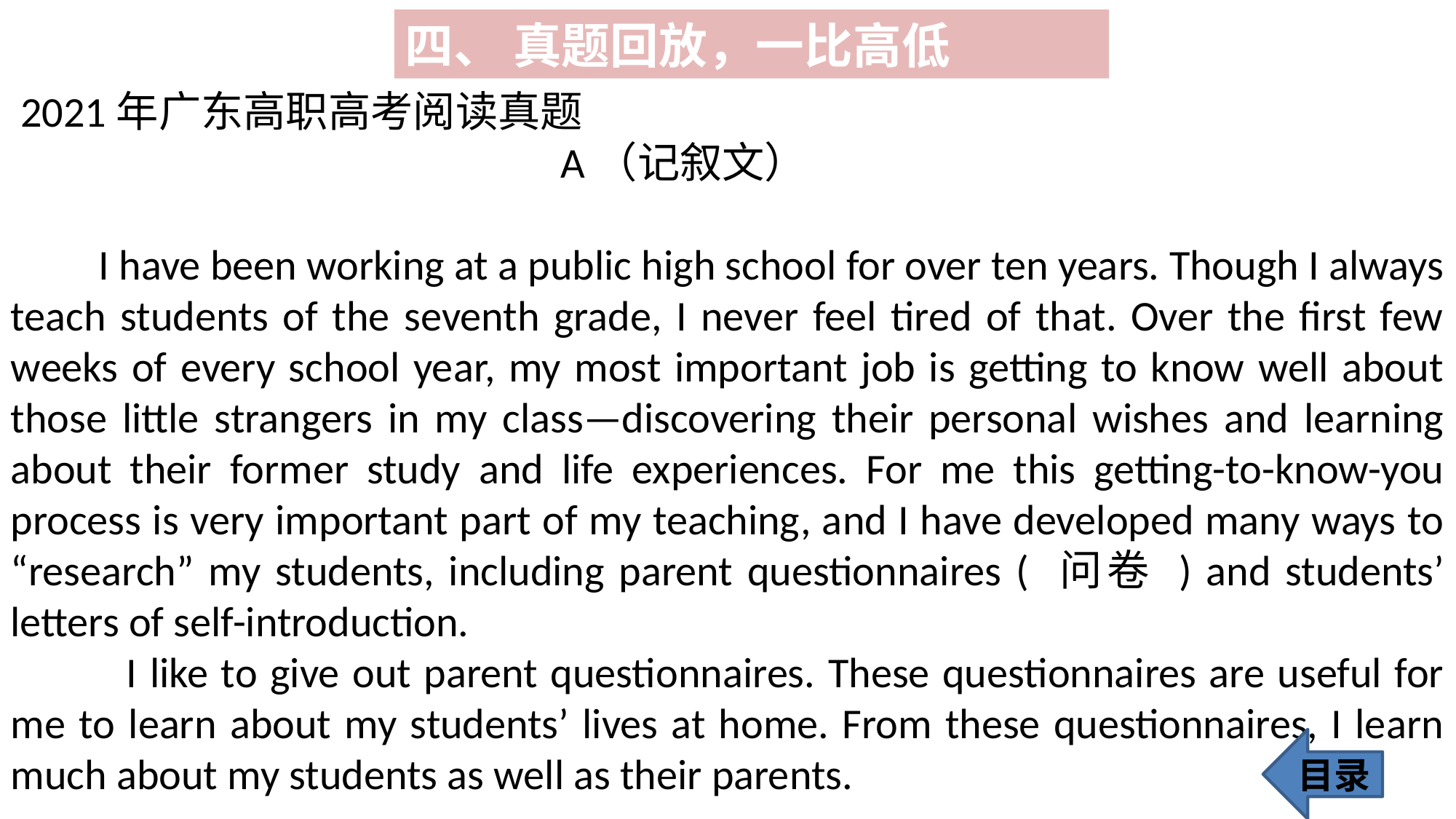

四、 真题回放，一比高低
 2021年广东高职高考阅读真题
                                                         A（记叙文）

         I have been working at a public high school for over ten years. Though I always teach students of the seventh grade, I never feel tired of that. Over the first few weeks of every school year, my most important job is getting to know well about those little strangers in my class—discovering their personal wishes and learning about their former study and life experiences. For me this getting-to-know-you process is very important part of my teaching, and I have developed many ways to “research” my students, including parent questionnaires ( 问卷 ) and students’ letters of self-introduction.
         I like to give out parent questionnaires. These questionnaires are useful for me to learn about my students’ lives at home. From these questionnaires, I learn much about my students as well as their parents.
目录
385